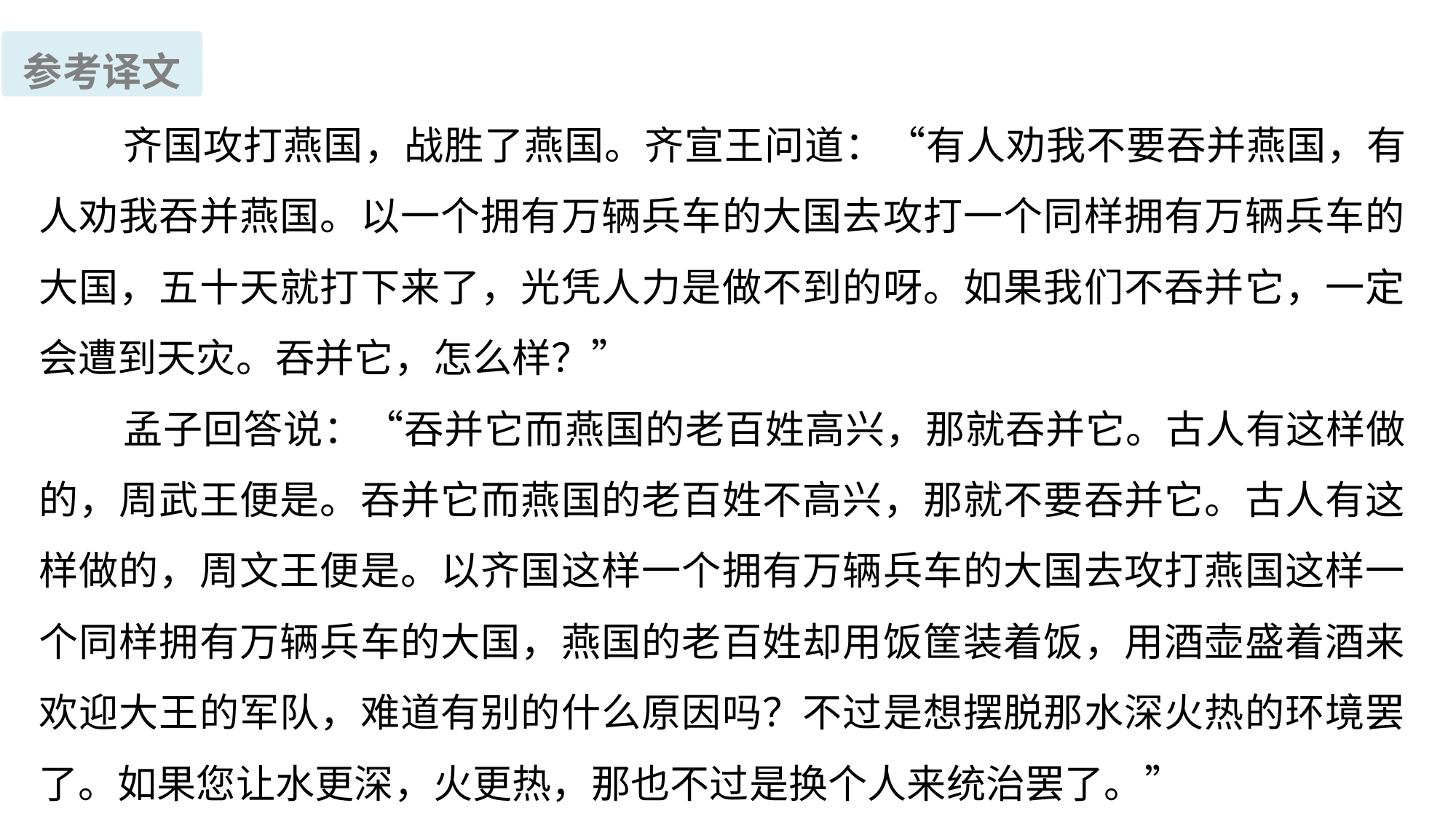

参考译文
齐国攻打燕国，战胜了燕国。齐宣王问道：“有人劝我不要吞并燕国，有人劝我吞并燕国。以一个拥有万辆兵车的大国去攻打一个同样拥有万辆兵车的大国，五十天就打下来了，光凭人力是做不到的呀。如果我们不吞并它，一定会遭到天灾。吞并它，怎么样？”
孟子回答说：“吞并它而燕国的老百姓高兴，那就吞并它。古人有这样做的，周武王便是。吞并它而燕国的老百姓不高兴，那就不要吞并它。古人有这样做的，周文王便是。以齐国这样一个拥有万辆兵车的大国去攻打燕国这样一个同样拥有万辆兵车的大国，燕国的老百姓却用饭筐装着饭，用酒壶盛着酒来欢迎大王的军队，难道有别的什么原因吗？不过是想摆脱那水深火热的环境罢了。如果您让水更深，火更热，那也不过是换个人来统治罢了。”